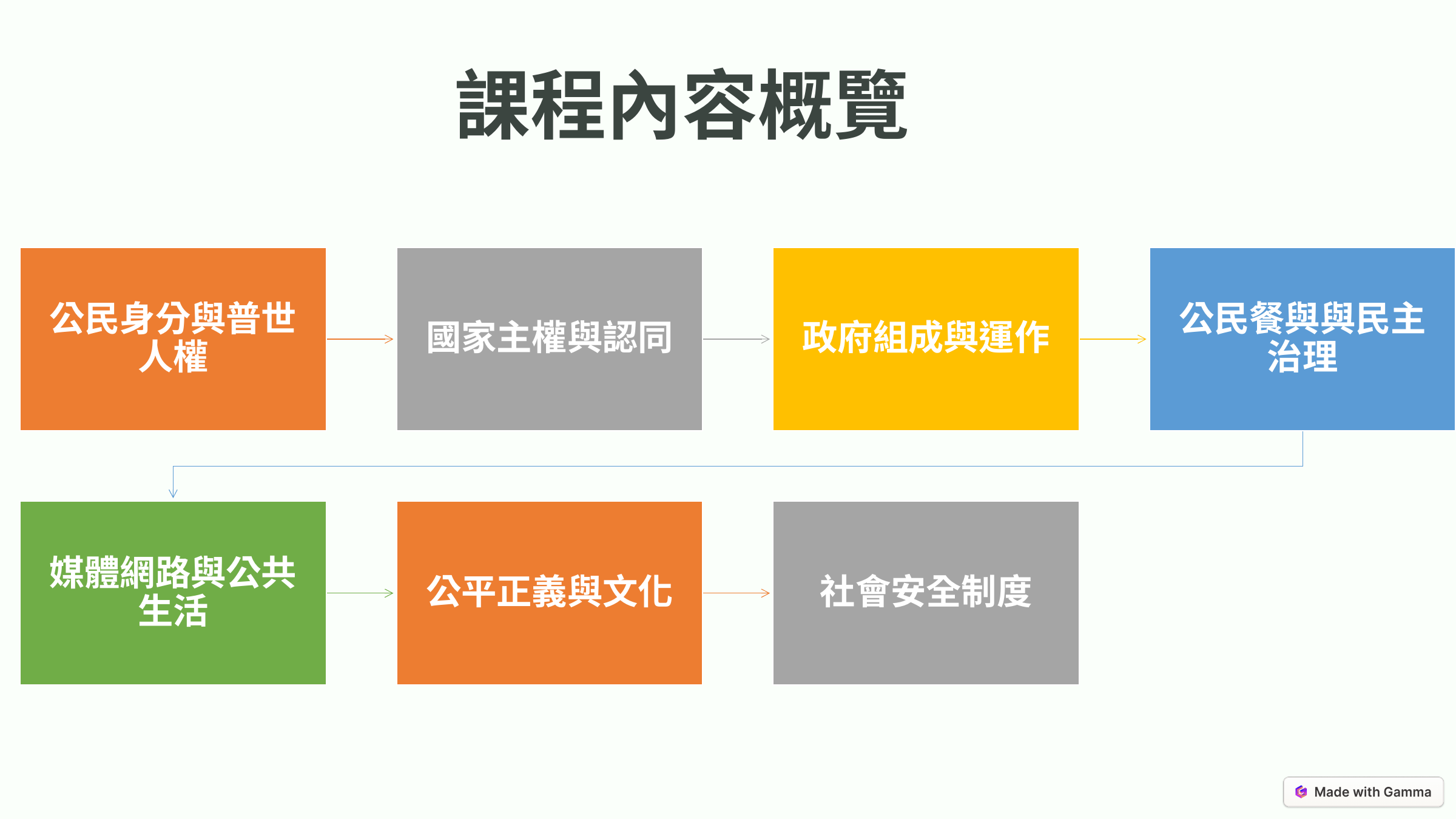

課程內容概覽

公民身分與普世人權

國家主權與認同

政府組成與運作

公民餐與與民主治理

媒體網路與公共生活

公平正義與文化
社會安全制度